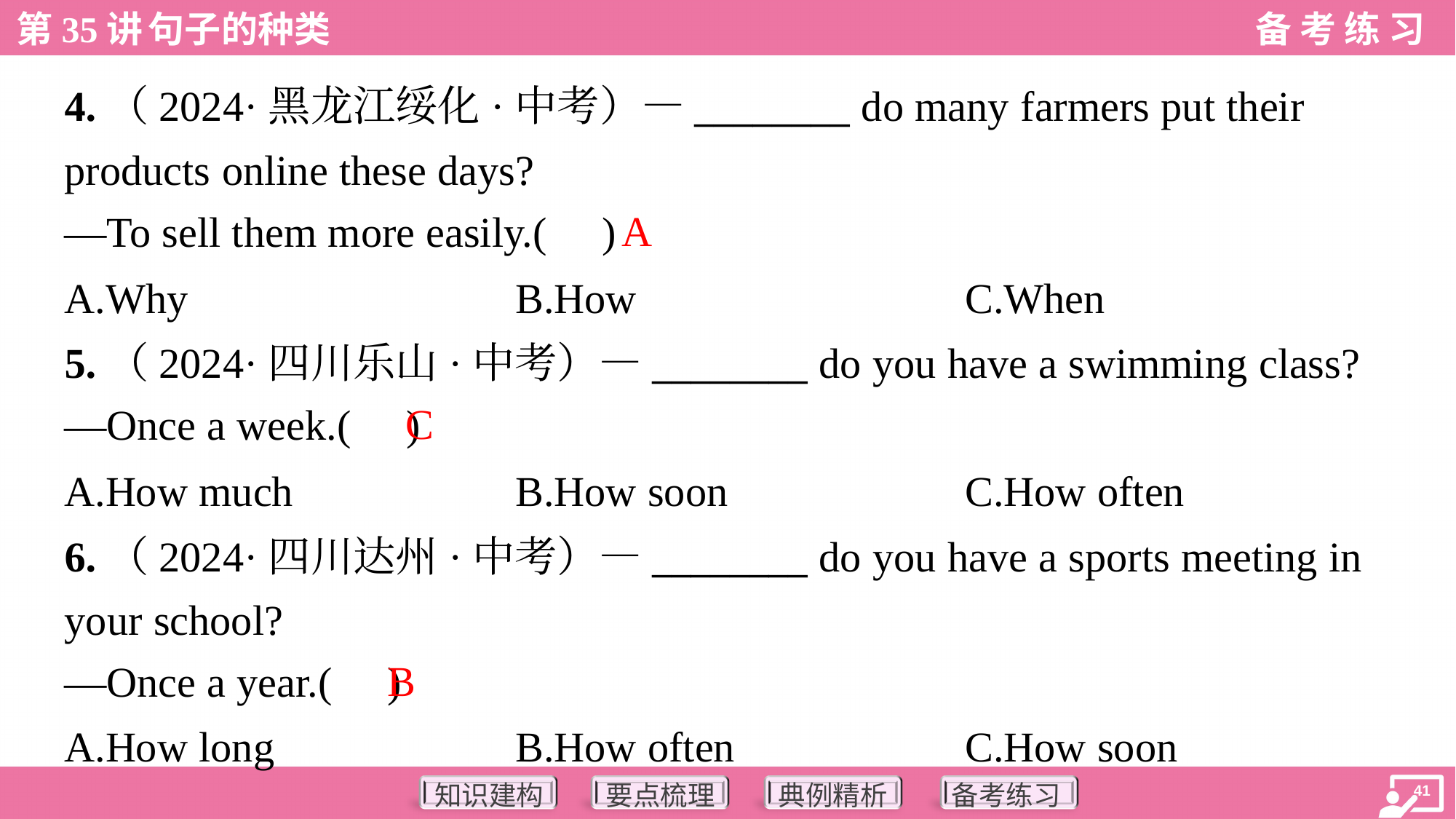

4.（2024·黑龙江绥化·中考）—________ do many farmers put their
products online these days?
—To sell them more easily.(     )
A
A.Why	B.How	C.When
5.（2024·四川乐山·中考）—________ do you have a swimming class?
—Once a week.(     )
C
A.How much	B.How soon	C.How often
6.（2024·四川达州·中考）—________ do you have a sports meeting in
your school?
—Once a year.(     )
B
A.How long	B.How often	C.How soon